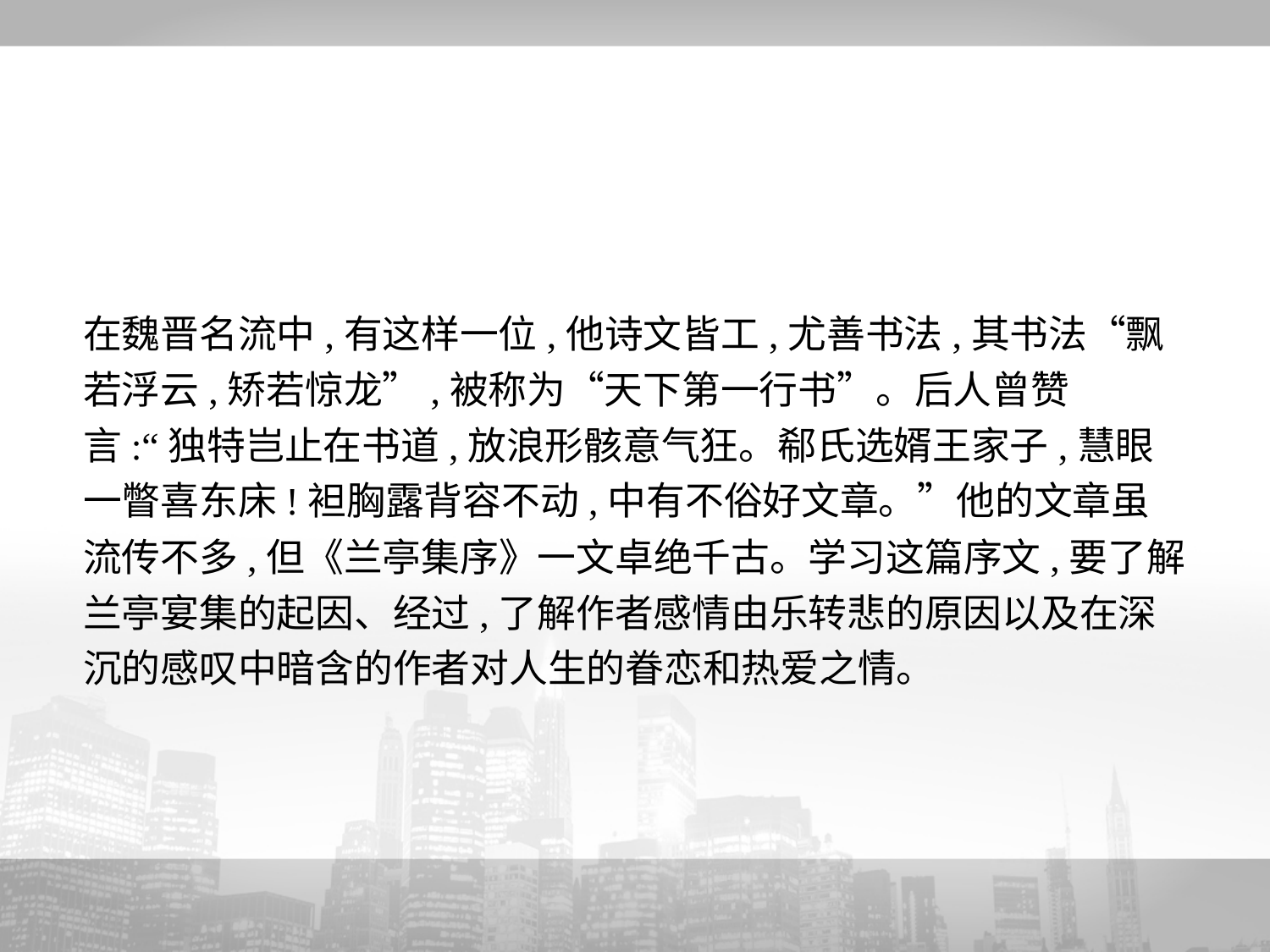

在魏晋名流中,有这样一位,他诗文皆工,尤善书法,其书法“飘若浮云,矫若惊龙”,被称为“天下第一行书”。后人曾赞言:“独特岂止在书道,放浪形骸意气狂。郗氏选婿王家子,慧眼一瞥喜东床!袒胸露背容不动,中有不俗好文章。”他的文章虽流传不多,但《兰亭集序》一文卓绝千古。学习这篇序文,要了解兰亭宴集的起因、经过,了解作者感情由乐转悲的原因以及在深沉的感叹中暗含的作者对人生的眷恋和热爱之情。